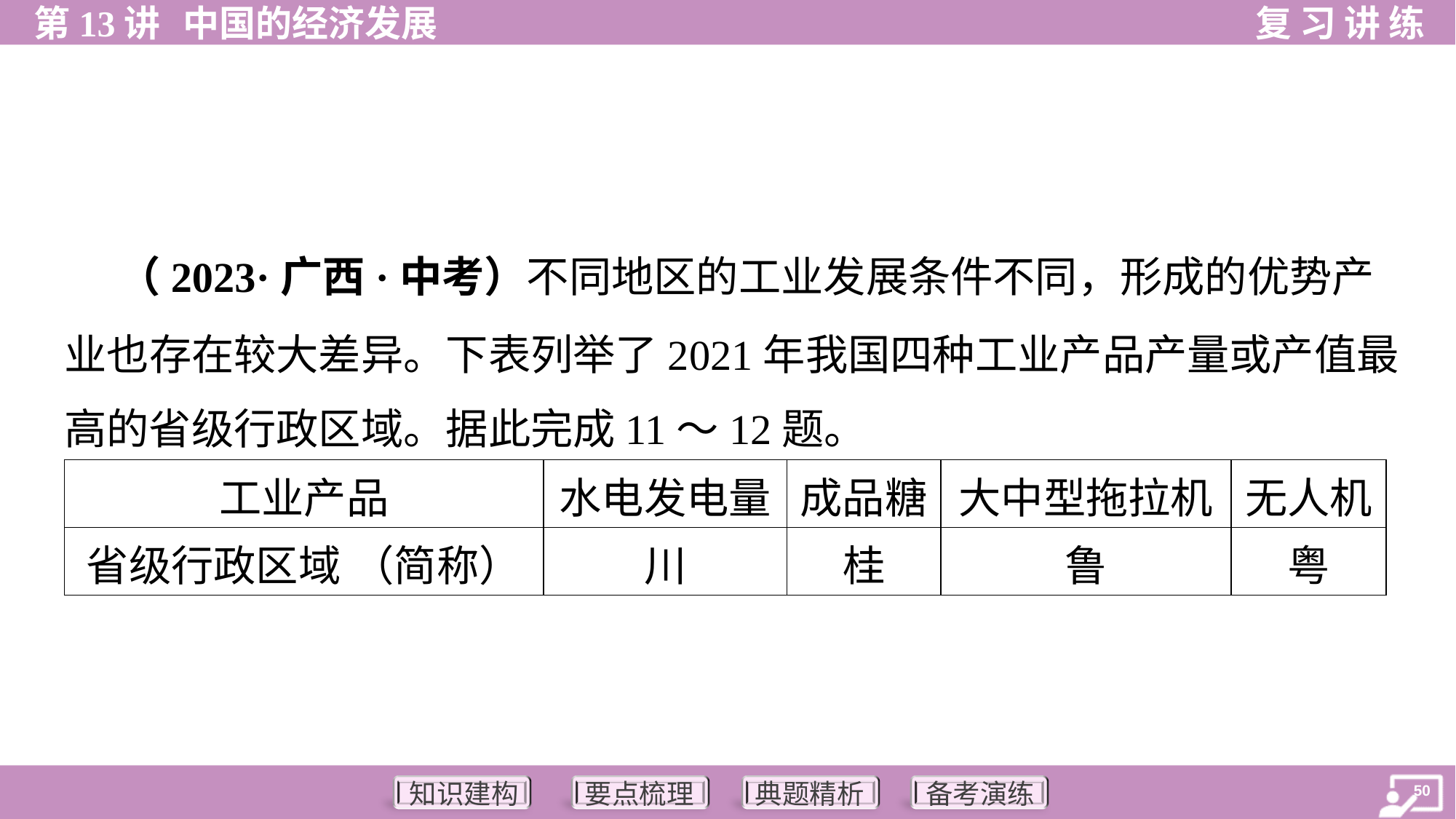

（2023·广西·中考）不同地区的工业发展条件不同，形成的优势产
业也存在较大差异。下表列举了2021年我国四种工业产品产量或产值最
高的省级行政区域。据此完成11～12题。
| 工业产品 | 水电发电量 | 成品糖 | 大中型拖拉机 | 无人机 |
| --- | --- | --- | --- | --- |
| 省级行政区域 （简称） | 川 | 桂 | 鲁 | 粤 |